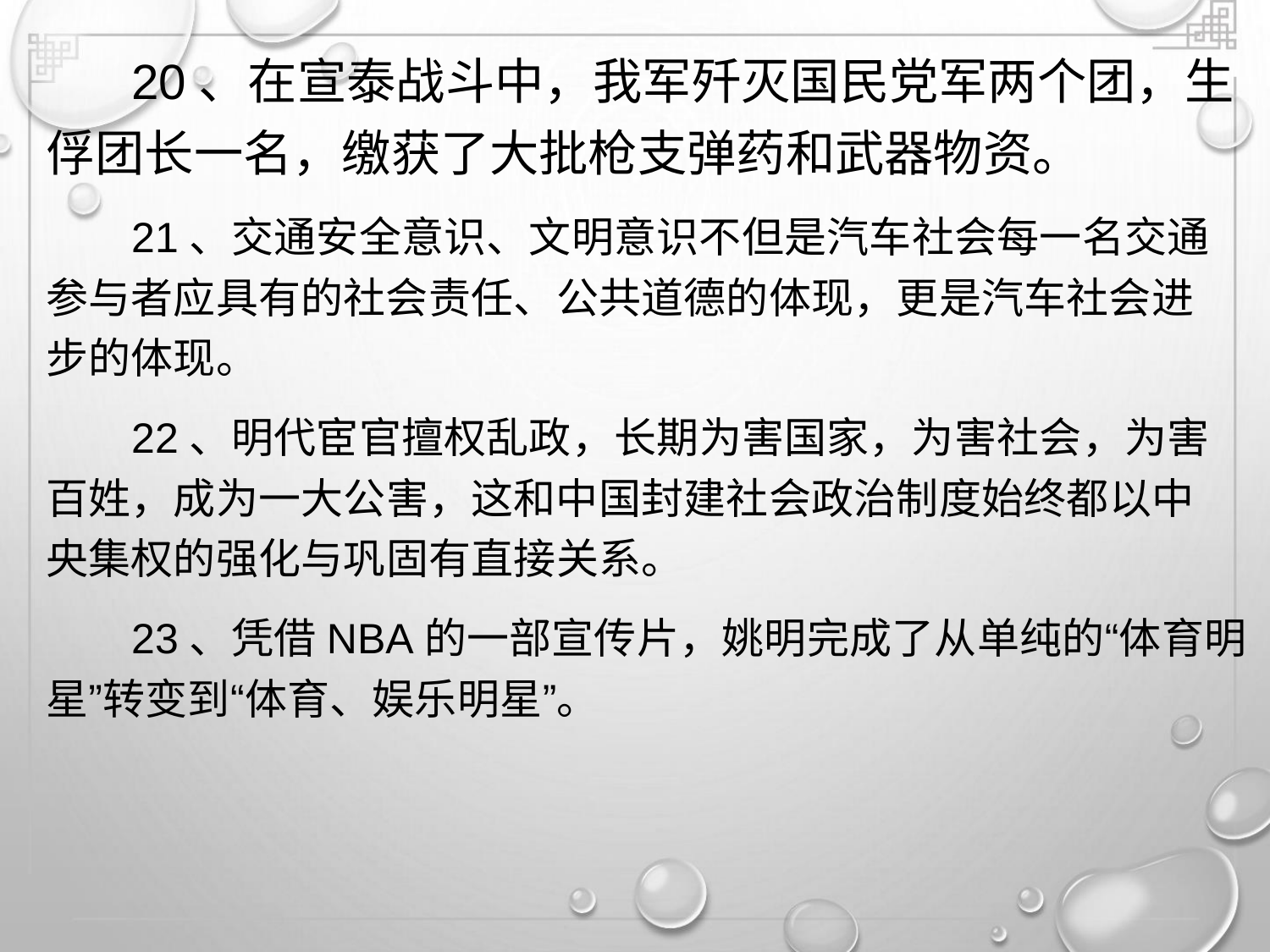

20、在宣泰战斗中，我军歼灭国民党军两个团，生
俘团长一名，缴获了大批枪支弹药和武器物资。
21、交通安全意识、文明意识不但是汽车社会每一名交通
参与者应具有的社会责任、公共道德的体现，更是汽车社会进
步的体现。
22、明代宦官擅权乱政，长期为害国家，为害社会，为害
百姓，成为一大公害，这和中国封建社会政治制度始终都以中
央集权的强化与巩固有直接关系。
23、凭借NBA的一部宣传片，姚明完成了从单纯的“体育明
星”转变到“体育、娱乐明星”。